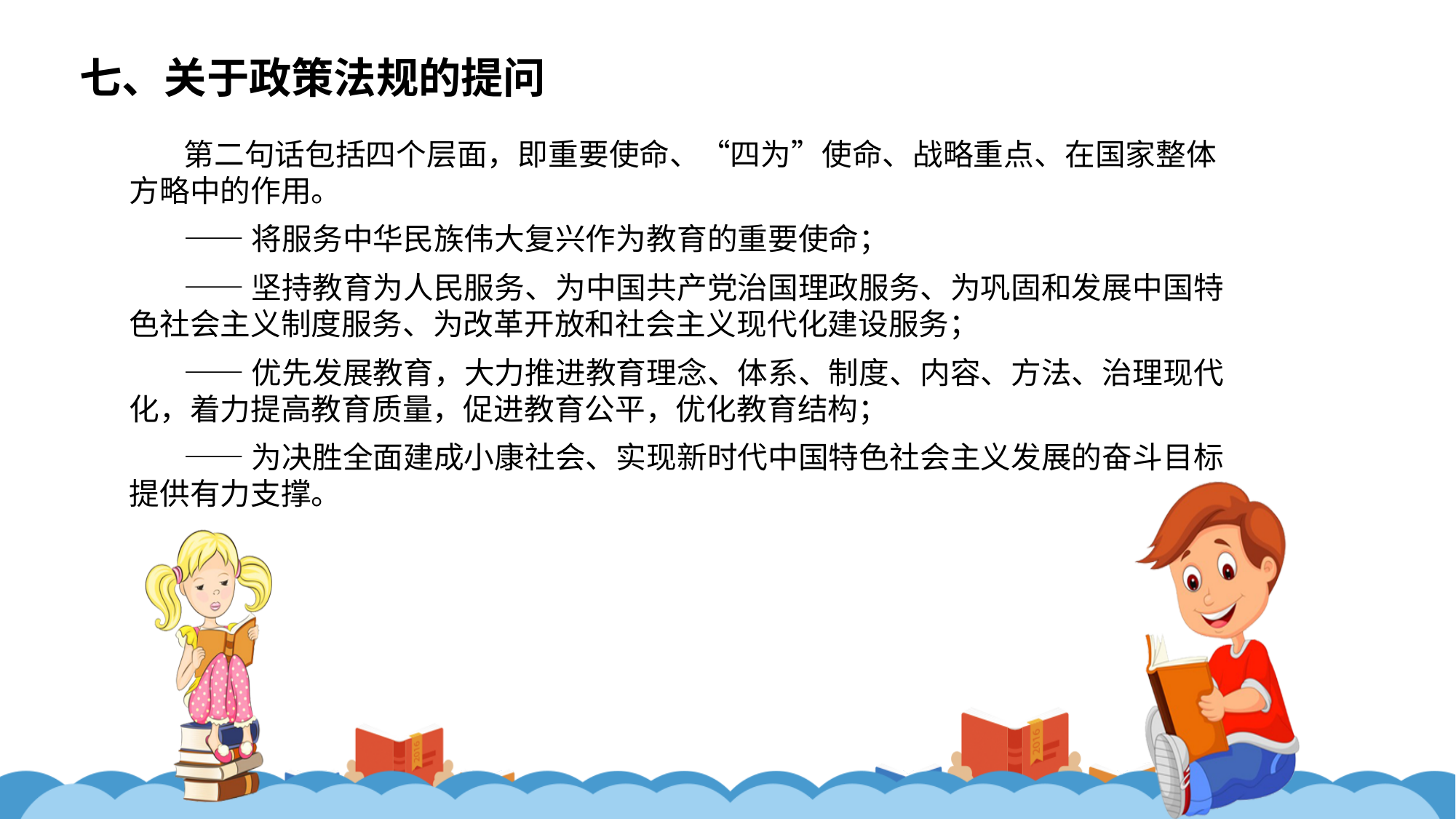

七、关于政策法规的提问
第二句话包括四个层面，即重要使命、“四为”使命、战略重点、在国家整体方略中的作用。
——将服务中华民族伟大复兴作为教育的重要使命；
——坚持教育为人民服务、为中国共产党治国理政服务、为巩固和发展中国特色社会主义制度服务、为改革开放和社会主义现代化建设服务；
——优先发展教育，大力推进教育理念、体系、制度、内容、方法、治理现代化，着力提高教育质量，促进教育公平，优化教育结构；
——为决胜全面建成小康社会、实现新时代中国特色社会主义发展的奋斗目标提供有力支撑。